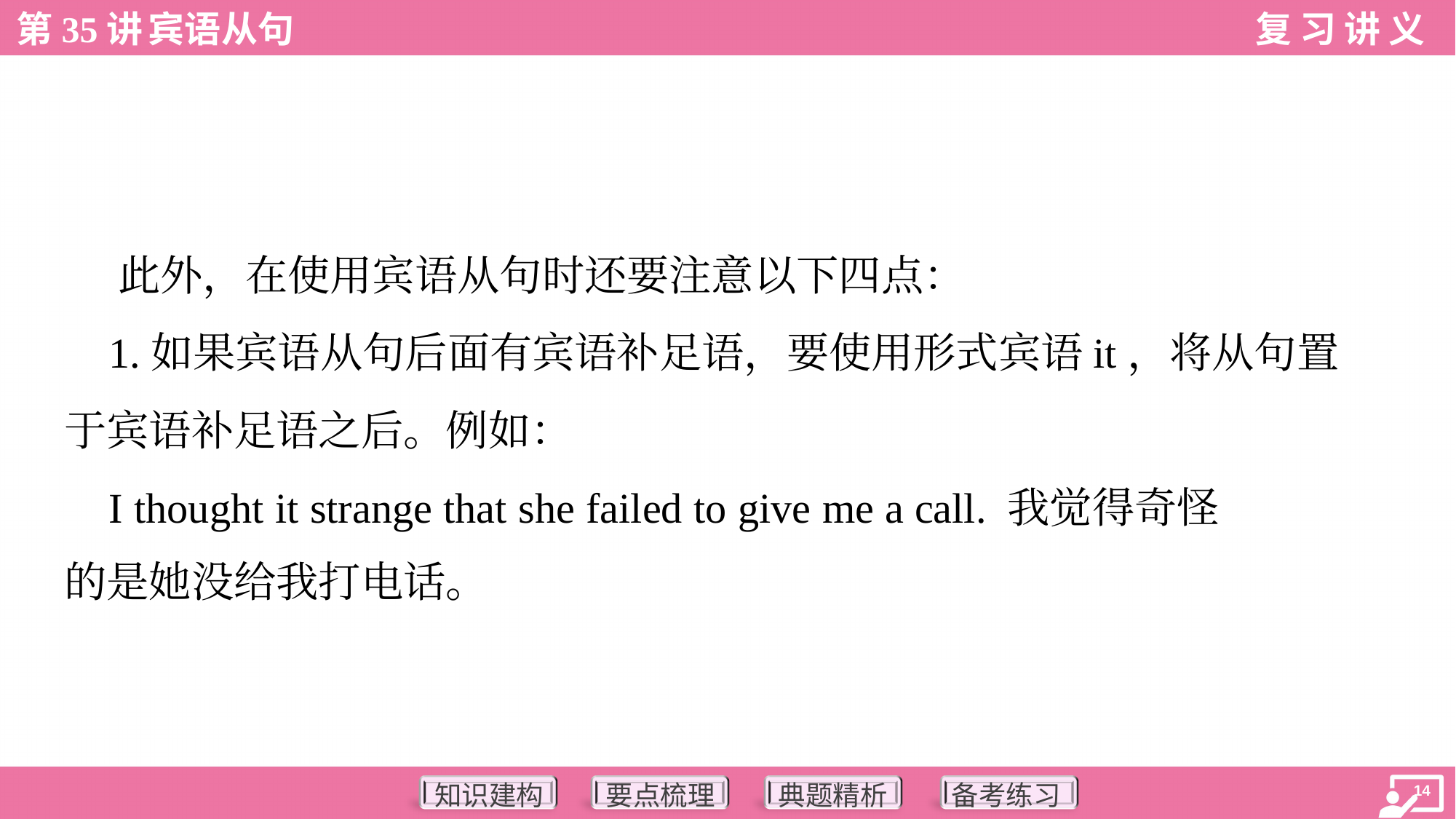

此外，在使用宾语从句时还要注意以下四点：
    1.如果宾语从句后面有宾语补足语，要使用形式宾语it，将从句置
于宾语补足语之后。例如：
    I thought it strange that she failed to give me a call. 我觉得奇怪
的是她没给我打电话。